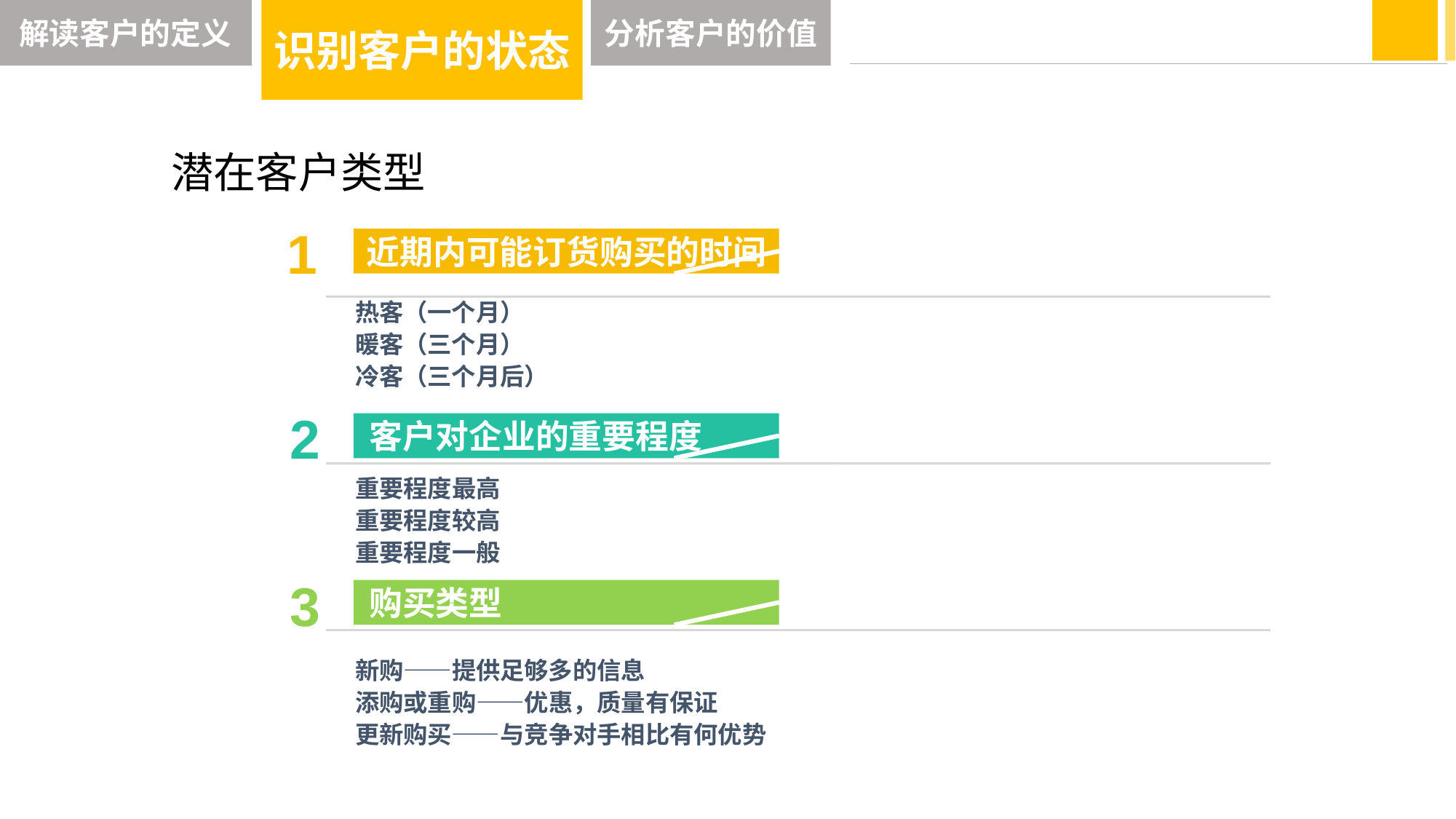

解读客户的定义
识别客户的状态
分析客户的价值

潜在客户类型
1
近期内可能订货购买的时间
热客（一个月）
暖客（三个月）
冷客（三个月后）
2
 客户对企业的重要程度
重要程度最高
重要程度较高
重要程度一般
3
 购买类型
新购——提供足够多的信息
添购或重购——优惠，质量有保证
更新购买——与竞争对手相比有何优势